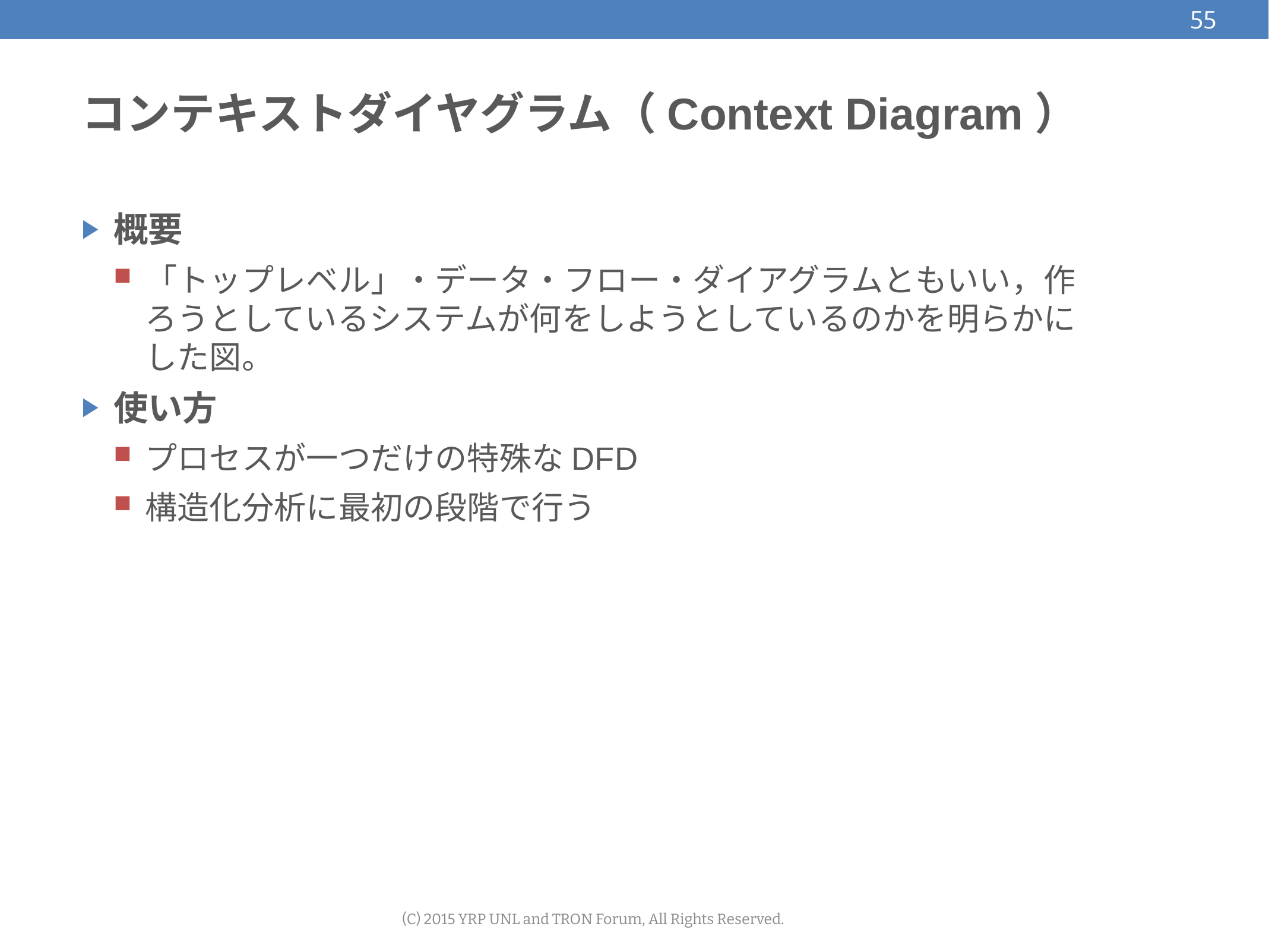

55
# コンテキストダイヤグラム（Context Diagram）
概要
「トップレベル」・データ・フロー・ダイアグラムともいい，作ろうとしているシステムが何をしようとしているのかを明らかにした図。
使い方
プロセスが一つだけの特殊なDFD
構造化分析に最初の段階で行う
(C) 2015 YRP UNL and TRON Forum, All Rights Reserved.